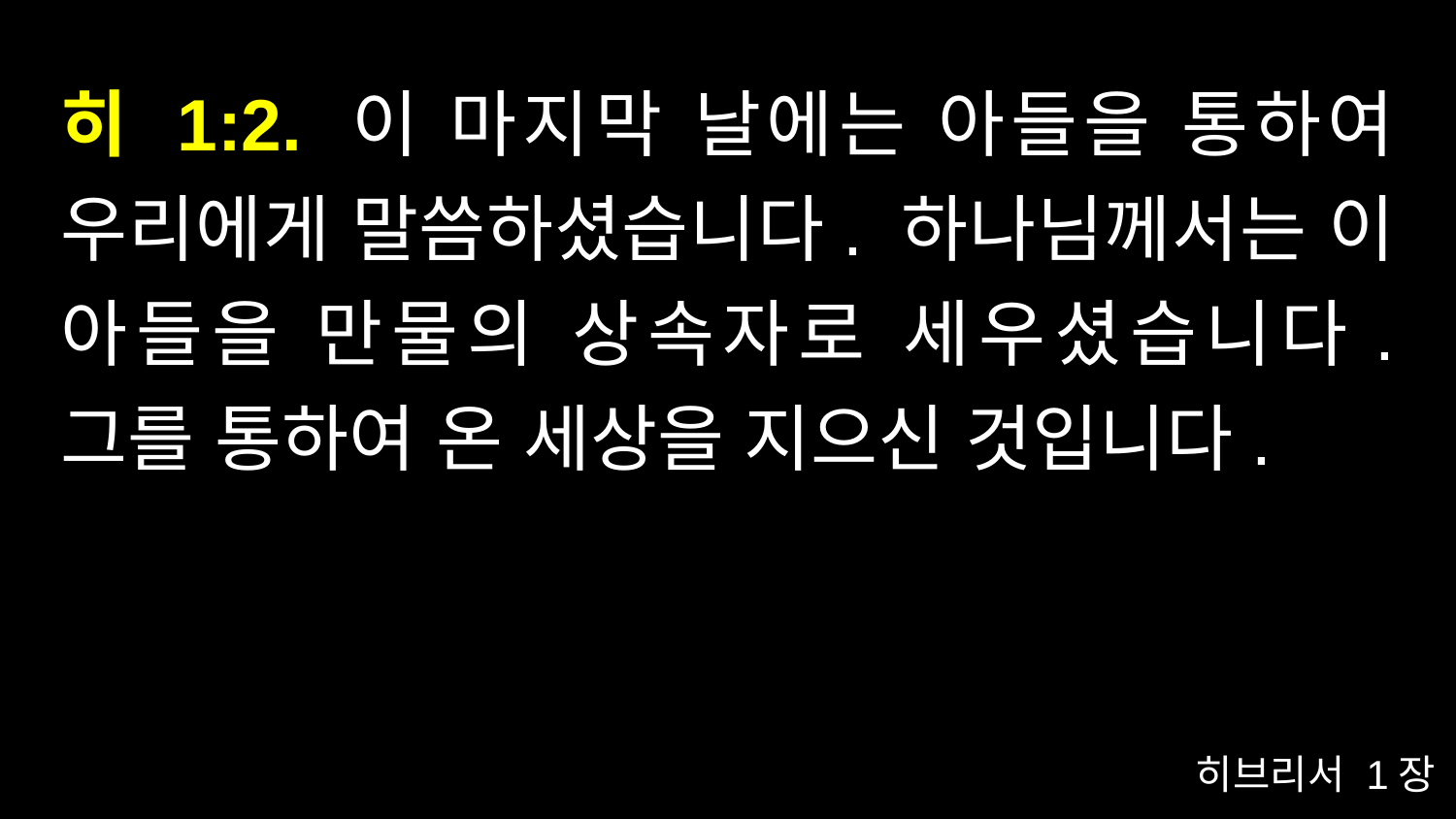

# 히 1:2. 이 마지막 날에는 아들을 통하여 우리에게 말씀하셨습니다. 하나님께서는 이 아들을 만물의 상속자로 세우셨습니다. 그를 통하여 온 세상을 지으신 것입니다.
히브리서 1장